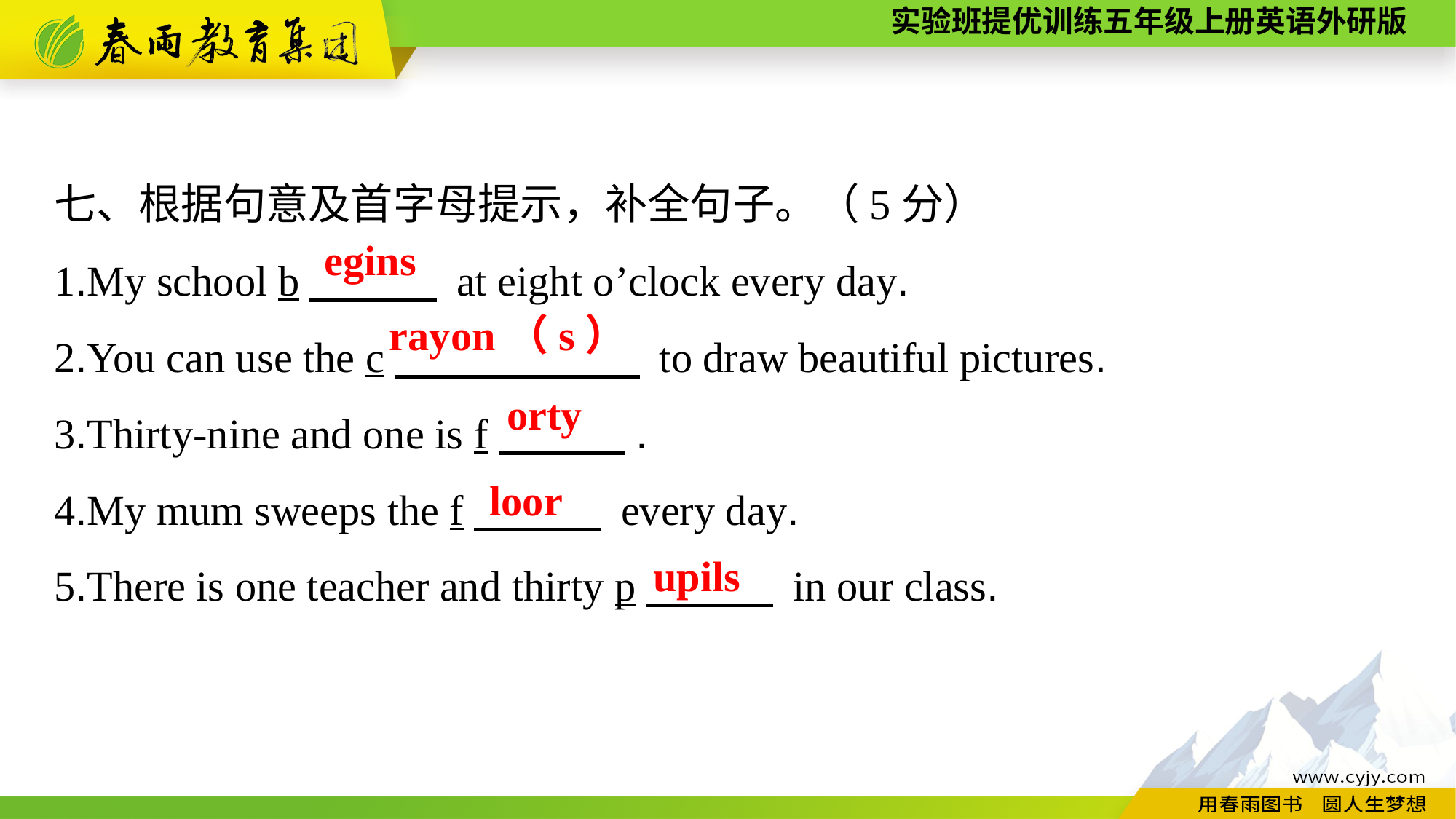

七、根据句意及首字母提示，补全句子。（5分）
1.My school b　　　 at eight o’clock every day.
2.You can use the c　　        　　 to draw beautiful pictures.
3.Thirty-nine and one is f　　　.
4.My mum sweeps the f　　　 every day.
5.There is one teacher and thirty p　　　 in our class.
egins
rayon（s）
orty
loor
upils